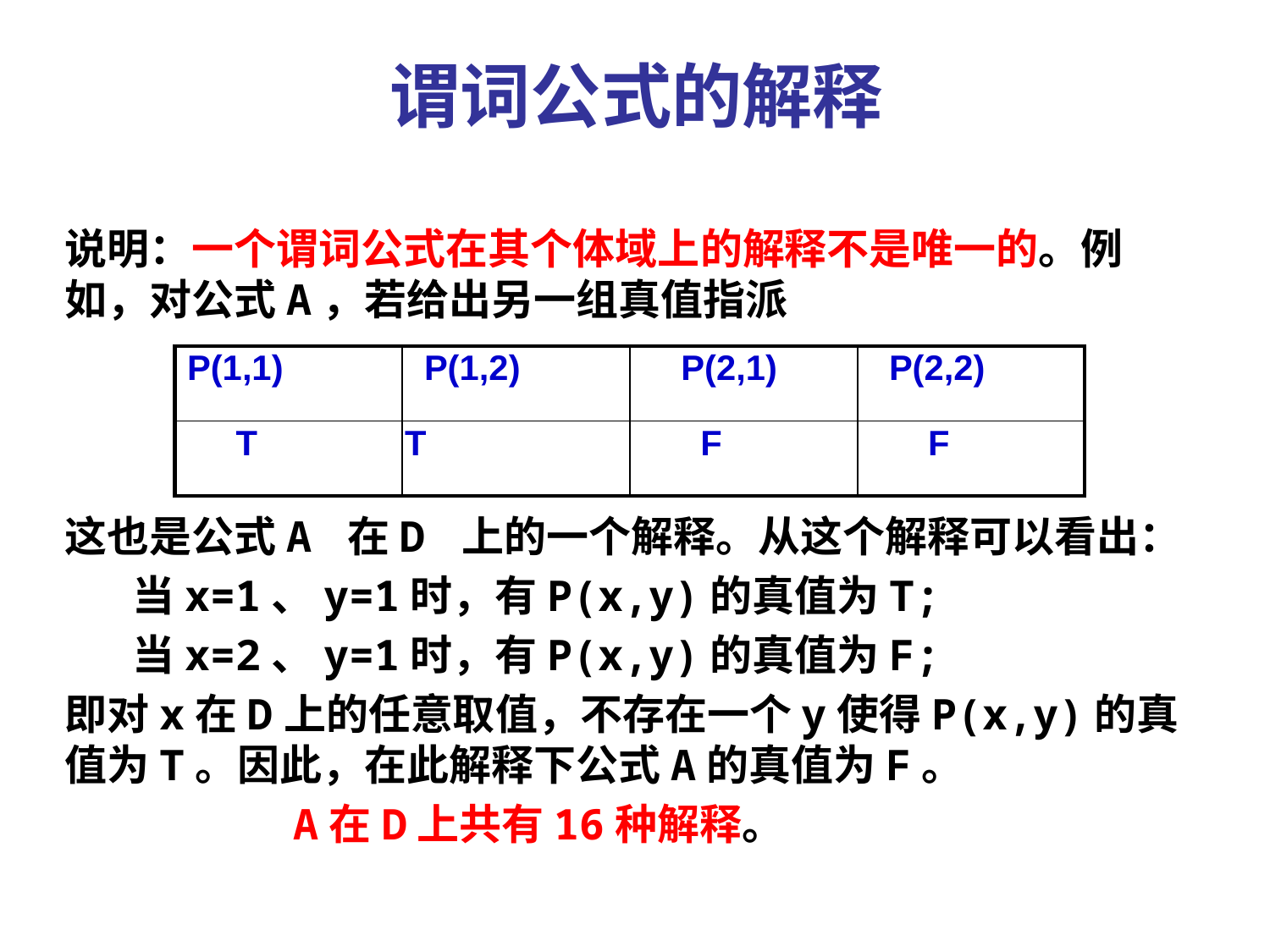

# 谓词公式的解释
说明：一个谓词公式在其个体域上的解释不是唯一的。例如，对公式A，若给出另一组真值指派

这也是公式A 在D 上的一个解释。从这个解释可以看出：
      当x=1、y=1时，有P(x,y)的真值为T;
      当x=2、y=1时，有P(x,y)的真值为F;
即对x在D上的任意取值，不存在一个y使得P(x,y)的真值为T。因此，在此解释下公式A的真值为F。
         A在D上共有16种解释。
| P(1,1) | P(1,2) | P(2,1) | P(2,2) |
| --- | --- | --- | --- |
| T | T | F | F |